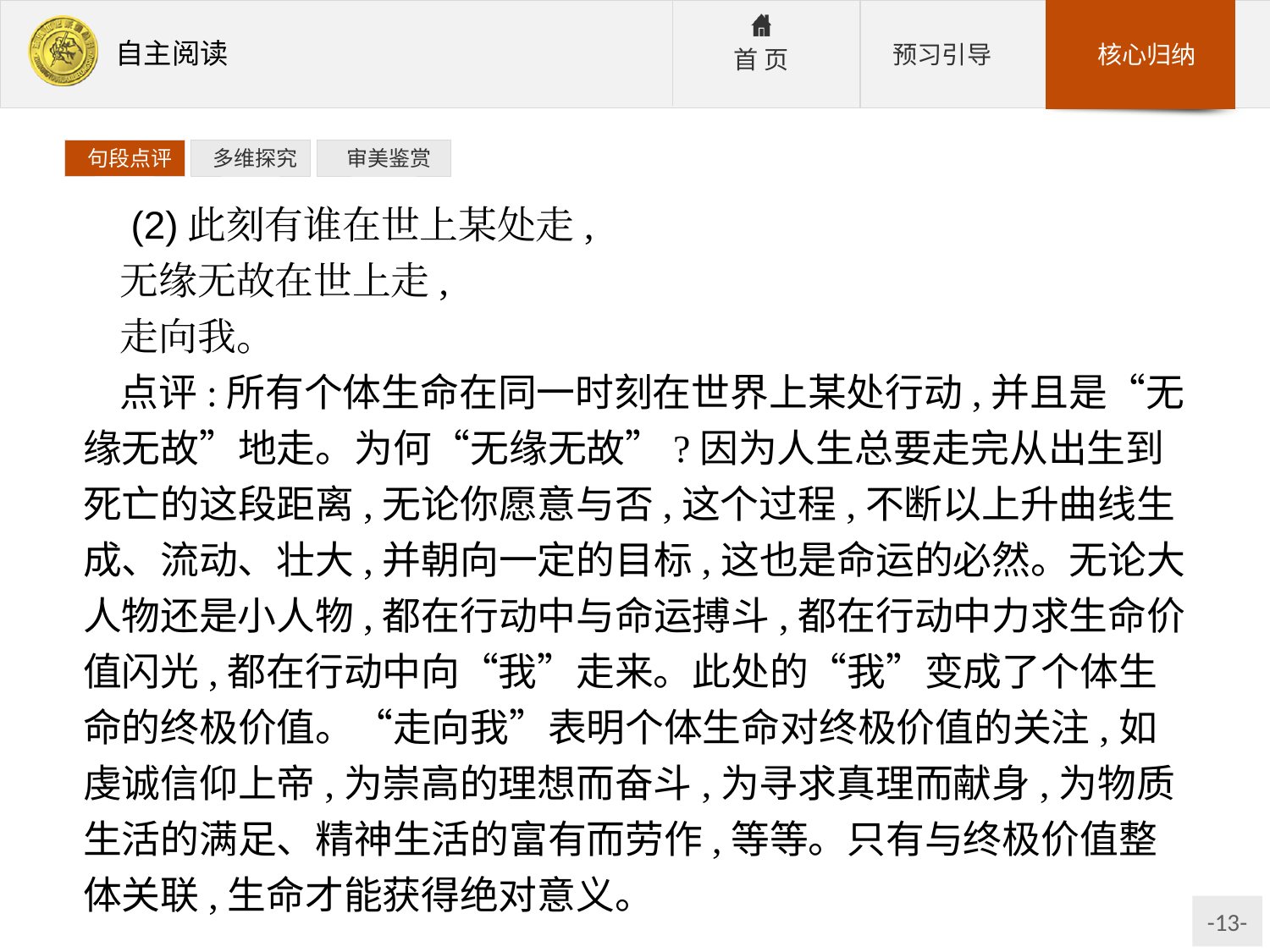

句段点评
 多维探究
 审美鉴赏
 (2)此刻有谁在世上某处走,
无缘无故在世上走,
走向我。
点评:所有个体生命在同一时刻在世界上某处行动,并且是“无缘无故”地走。为何“无缘无故”?因为人生总要走完从出生到死亡的这段距离,无论你愿意与否,这个过程,不断以上升曲线生成、流动、壮大,并朝向一定的目标,这也是命运的必然。无论大人物还是小人物,都在行动中与命运搏斗,都在行动中力求生命价值闪光,都在行动中向“我”走来。此处的“我”变成了个体生命的终极价值。“走向我”表明个体生命对终极价值的关注,如虔诚信仰上帝,为崇高的理想而奋斗,为寻求真理而献身,为物质生活的满足、精神生活的富有而劳作,等等。只有与终极价值整体关联,生命才能获得绝对意义。